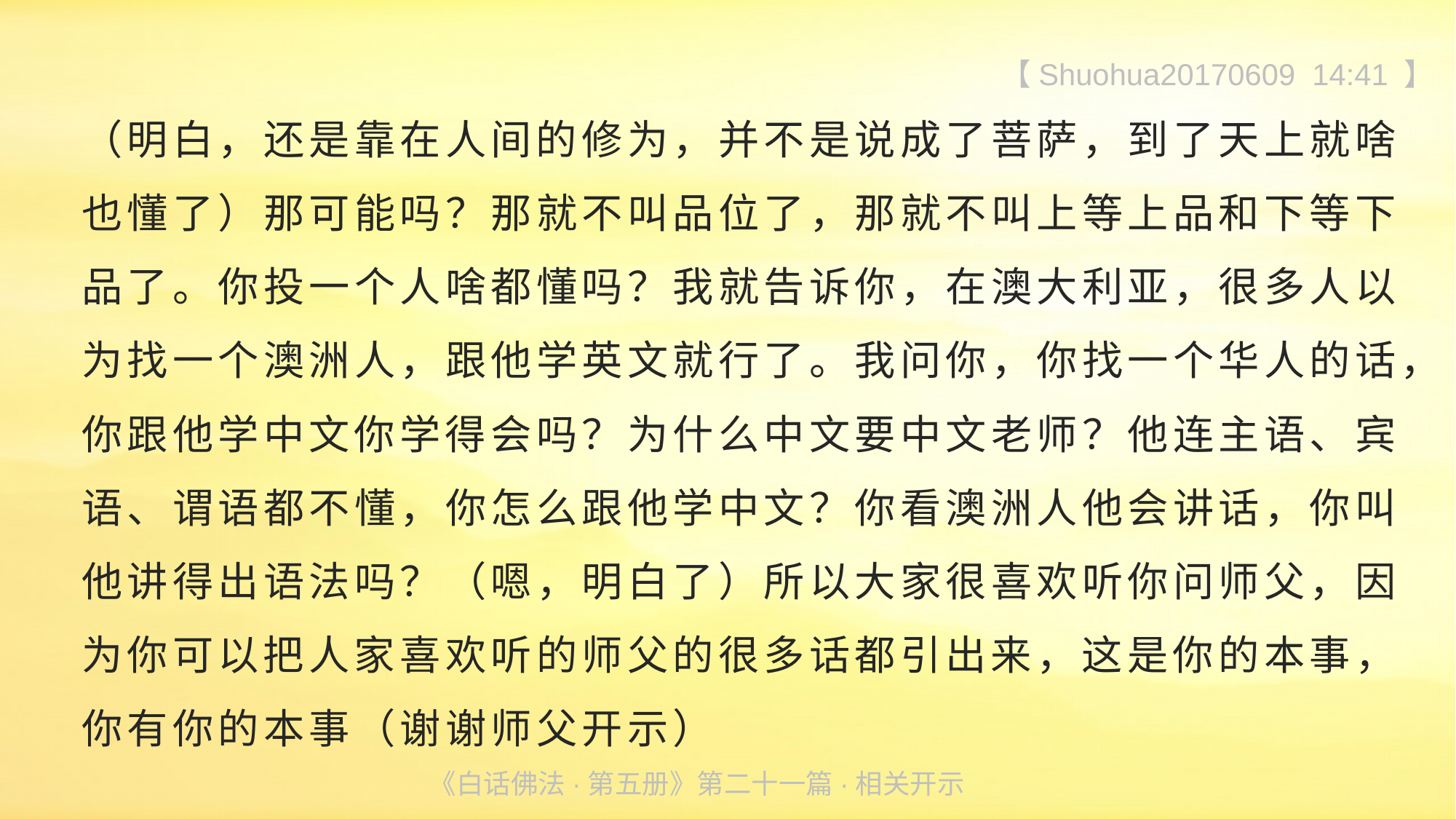

【Shuohua20170609  14:41 】
（明白，还是靠在人间的修为，并不是说成了菩萨，到了天上就啥也懂了）那可能吗？那就不叫品位了，那就不叫上等上品和下等下品了。你投一个人啥都懂吗？我就告诉你，在澳大利亚，很多人以为找一个澳洲人，跟他学英文就行了。我问你，你找一个华人的话，你跟他学中文你学得会吗？为什么中文要中文老师？他连主语、宾语、谓语都不懂，你怎么跟他学中文？你看澳洲人他会讲话，你叫他讲得出语法吗？（嗯，明白了）所以大家很喜欢听你问师父，因为你可以把人家喜欢听的师父的很多话都引出来，这是你的本事，你有你的本事（谢谢师父开示）
《白话佛法·第五册》第二十一篇·相关开示